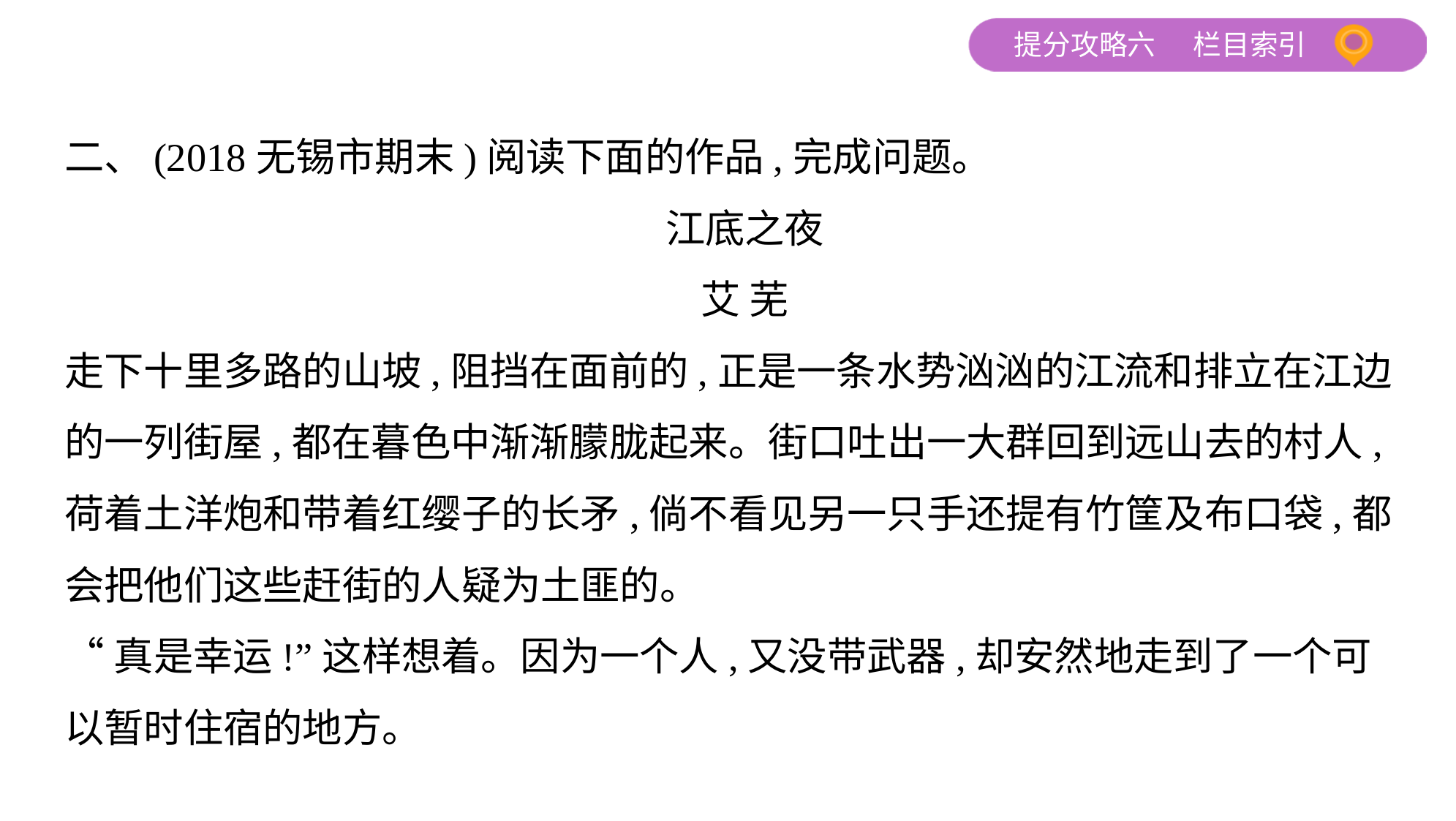

二、(2018无锡市期末)阅读下面的作品,完成问题。
江底之夜
艾 芜
走下十里多路的山坡,阻挡在面前的,正是一条水势汹汹的江流和排立在江边
的一列街屋,都在暮色中渐渐朦胧起来。街口吐出一大群回到远山去的村人,
荷着土洋炮和带着红缨子的长矛,倘不看见另一只手还提有竹筐及布口袋,都
会把他们这些赶街的人疑为土匪的。
“真是幸运!”这样想着。因为一个人,又没带武器,却安然地走到了一个可
以暂时住宿的地方。